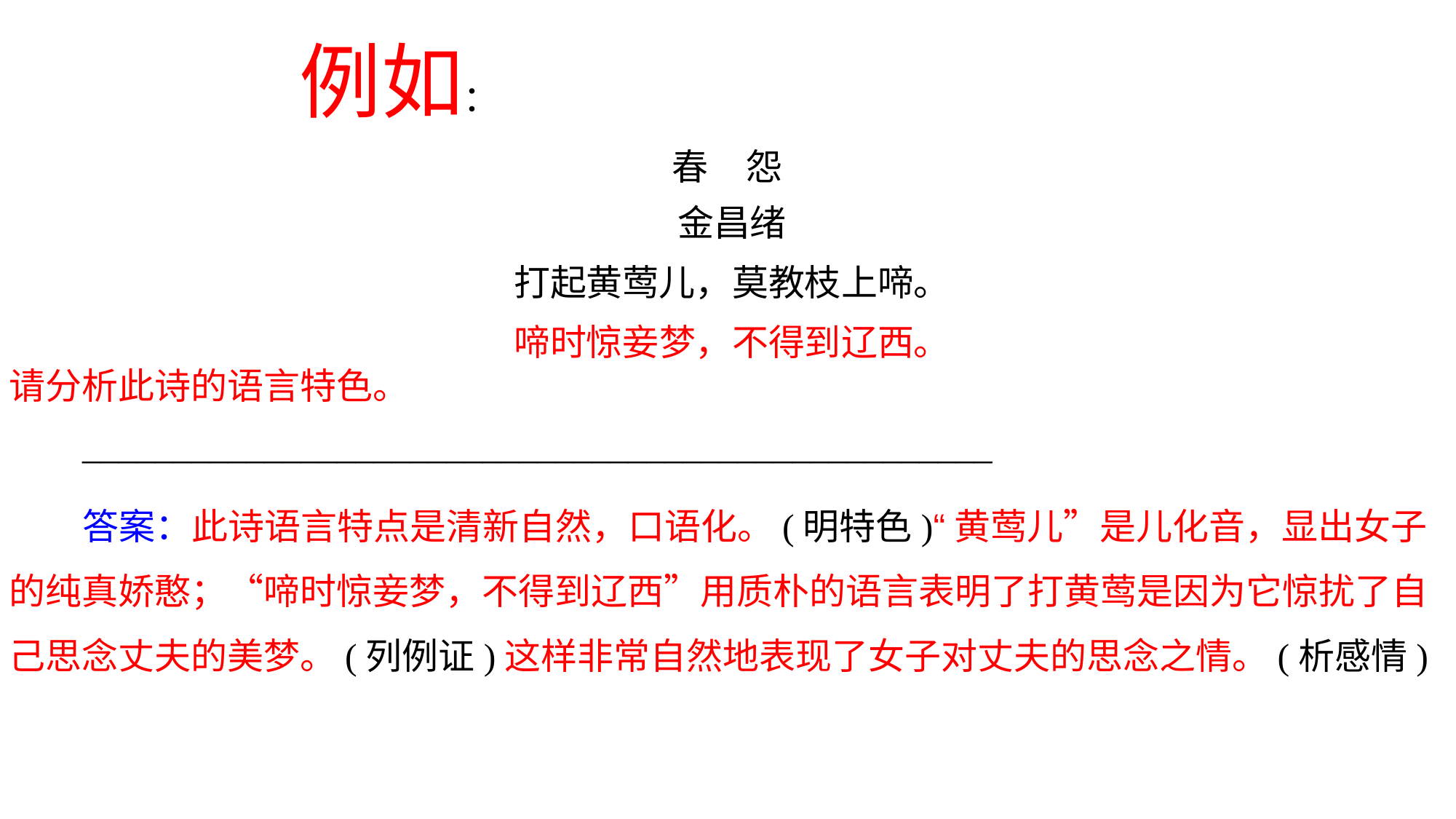

例如：
春
怨
金昌绪

打起黄莺儿，莫教枝上啼。

啼时惊妾梦，不得到辽西。
请分析此诗的语言特色。

	__________________________________________________

	答案：此诗语言特点是清新自然，口语化。(明特色)“黄莺儿”是儿化音，显出女子的纯真娇憨；“啼时惊妾梦，不得到辽西”用质朴的语言表明了打黄莺是因为它惊扰了自己思念丈夫的美梦。(列例证)这样非常自然地表现了女子对丈夫的思念之情。(析感情)